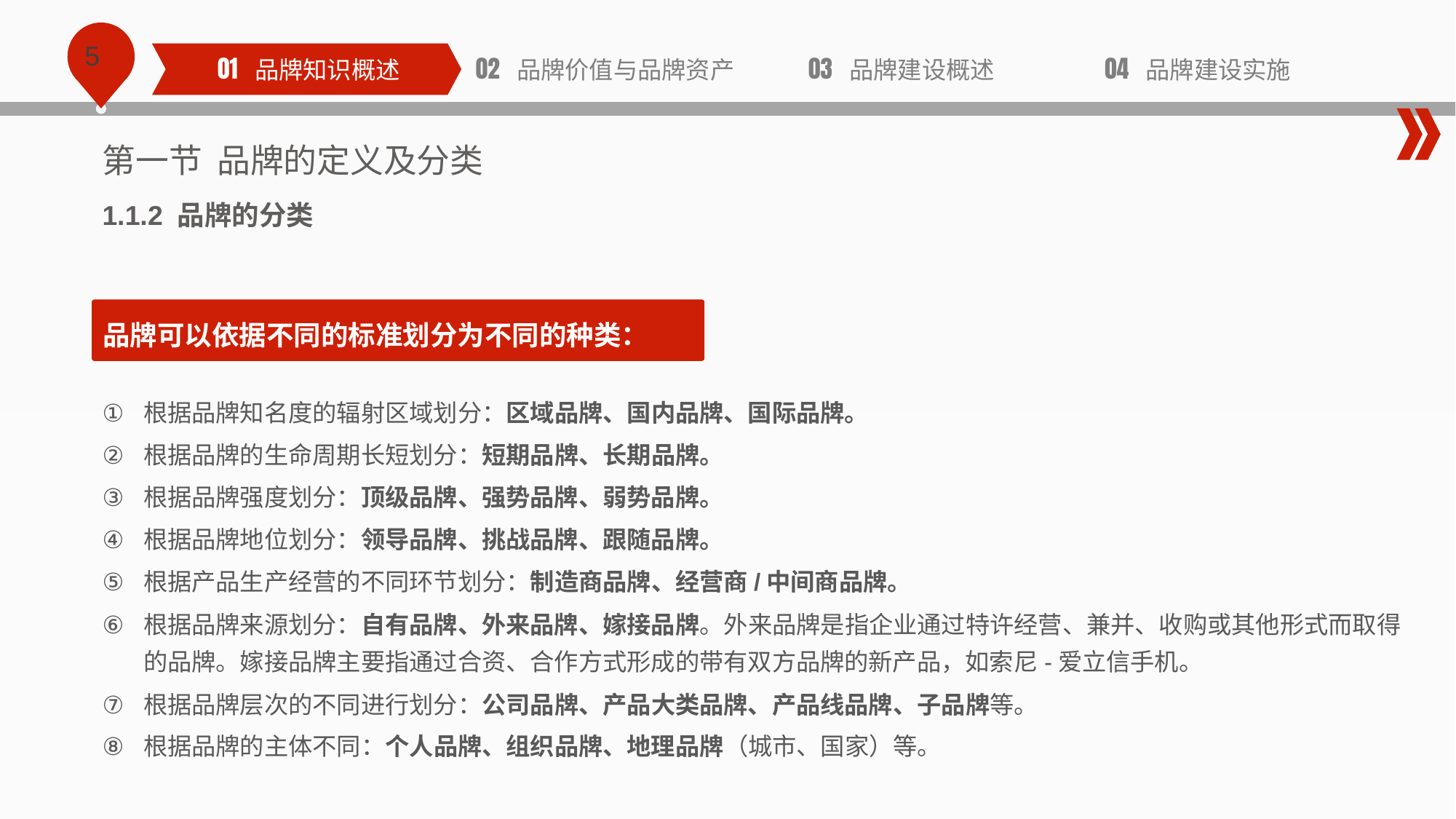

01  品牌知识概述
02  品牌价值与品牌资产
03  品牌建设概述
04  品牌建设实施
第一节  品牌的定义及分类
1.1.2 品牌的分类

品牌可以依据不同的标准划分为不同的种类：
根据品牌知名度的辐射区域划分：区域品牌、国内品牌、国际品牌。
根据品牌的生命周期长短划分：短期品牌、长期品牌。
根据品牌强度划分：顶级品牌、强势品牌、弱势品牌。
根据品牌地位划分：领导品牌、挑战品牌、跟随品牌。
根据产品生产经营的不同环节划分：制造商品牌、经营商/中间商品牌。
根据品牌来源划分：自有品牌、外来品牌、嫁接品牌。外来品牌是指企业通过特许经营、兼并、收购或其他形式而取得的品牌。嫁接品牌主要指通过合资、合作方式形成的带有双方品牌的新产品，如索尼-爱立信手机。
根据品牌层次的不同进行划分：公司品牌、产品大类品牌、产品线品牌、子品牌等。
根据品牌的主体不同：个人品牌、组织品牌、地理品牌（城市、国家）等。